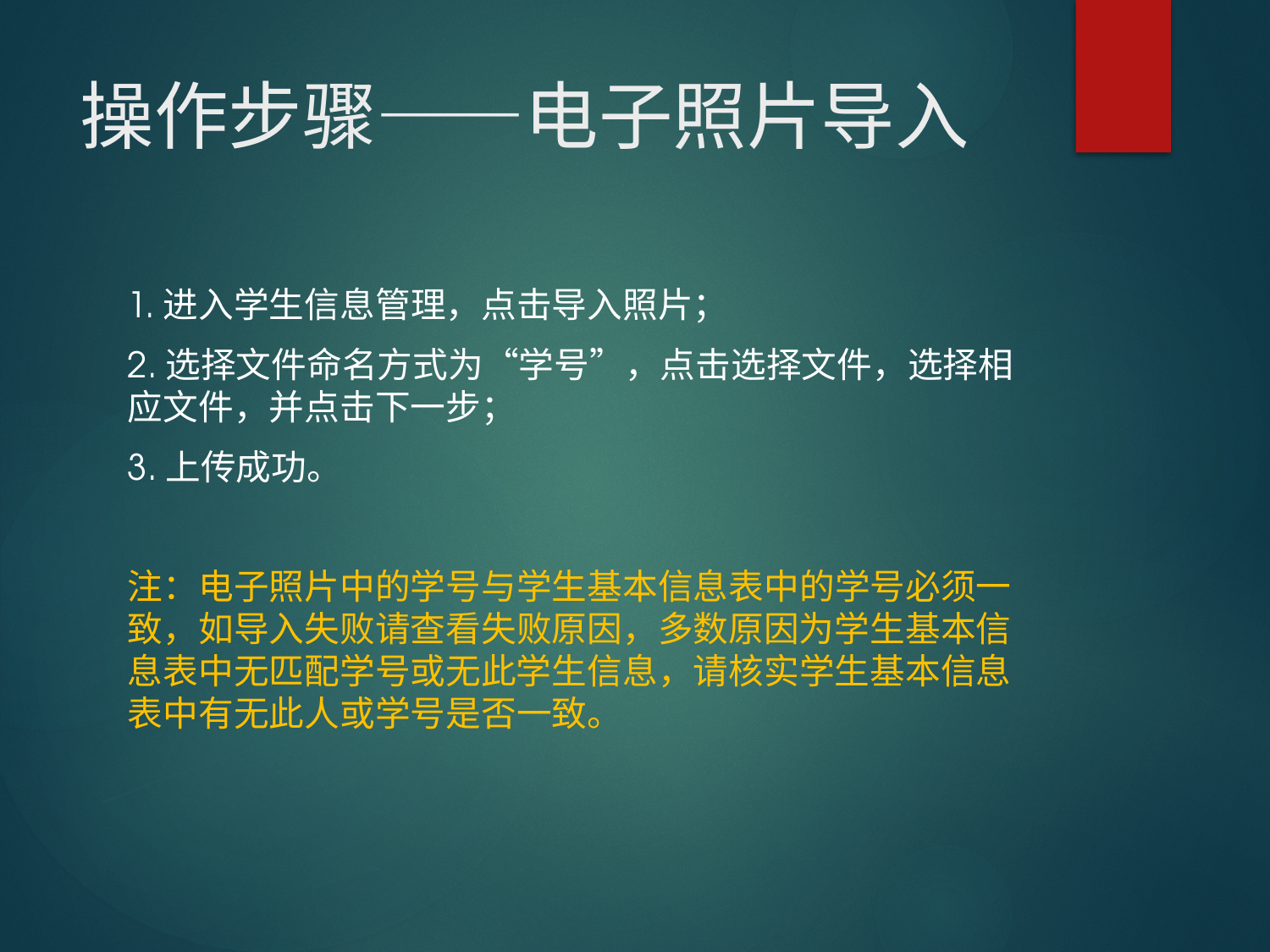

# 操作步骤——电子照片导入
1.进入学生信息管理，点击导入照片；
2.选择文件命名方式为“学号”，点击选择文件，选择相应文件，并点击下一步；
3.上传成功。

注：电子照片中的学号与学生基本信息表中的学号必须一致，如导入失败请查看失败原因，多数原因为学生基本信息表中无匹配学号或无此学生信息，请核实学生基本信息表中有无此人或学号是否一致。